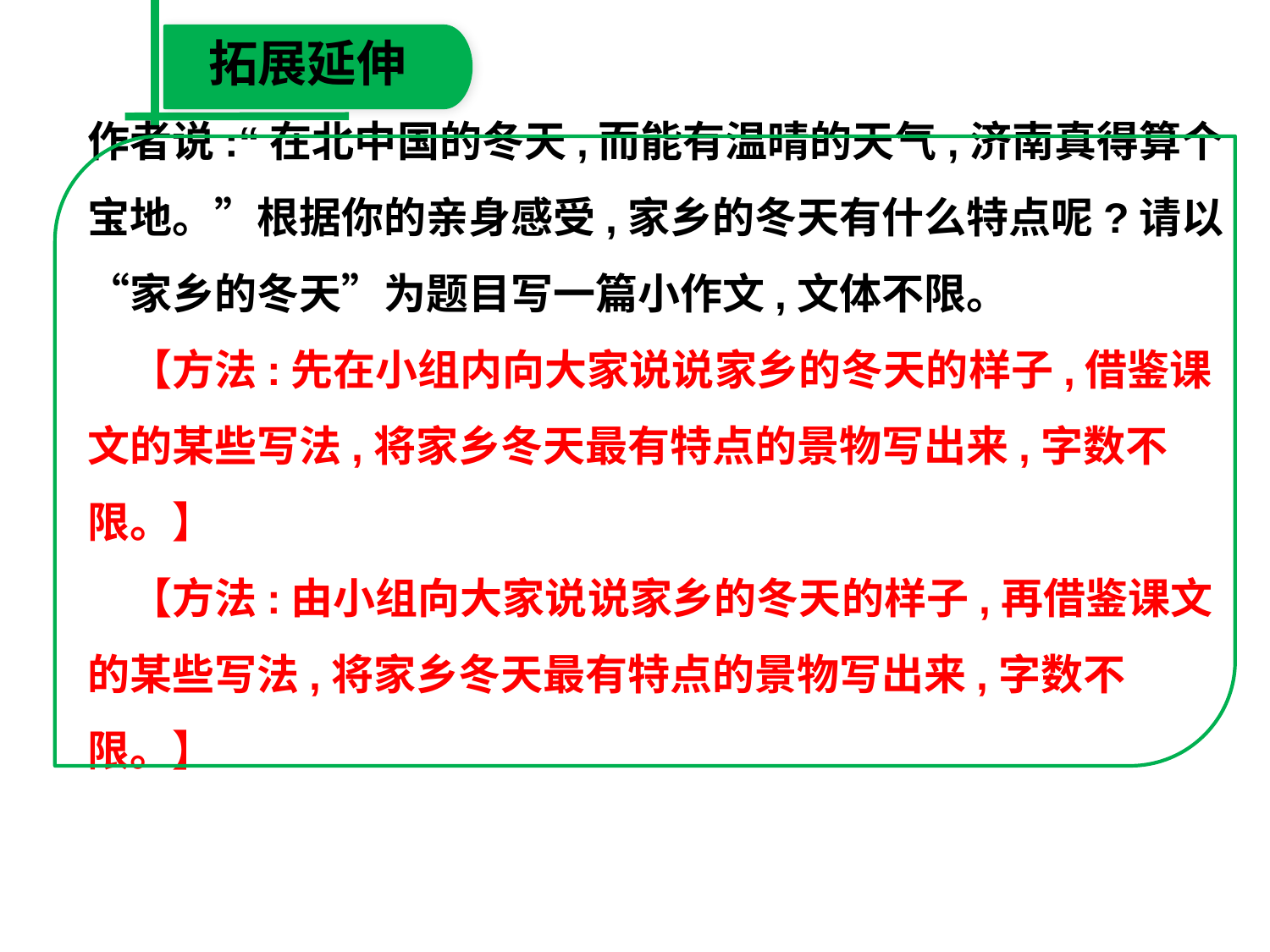

拓展延伸

作者说:“在北中国的冬天,而能有温晴的天气,济南真得算个宝地。”根据你的亲身感受,家乡的冬天有什么特点呢?请以“家乡的冬天”为题目写一篇小作文,文体不限。
　【方法:先在小组内向大家说说家乡的冬天的样子,借鉴课文的某些写法,将家乡冬天最有特点的景物写出来,字数不限。】
　【方法:由小组向大家说说家乡的冬天的样子,再借鉴课文的某些写法,将家乡冬天最有特点的景物写出来,字数不限。】